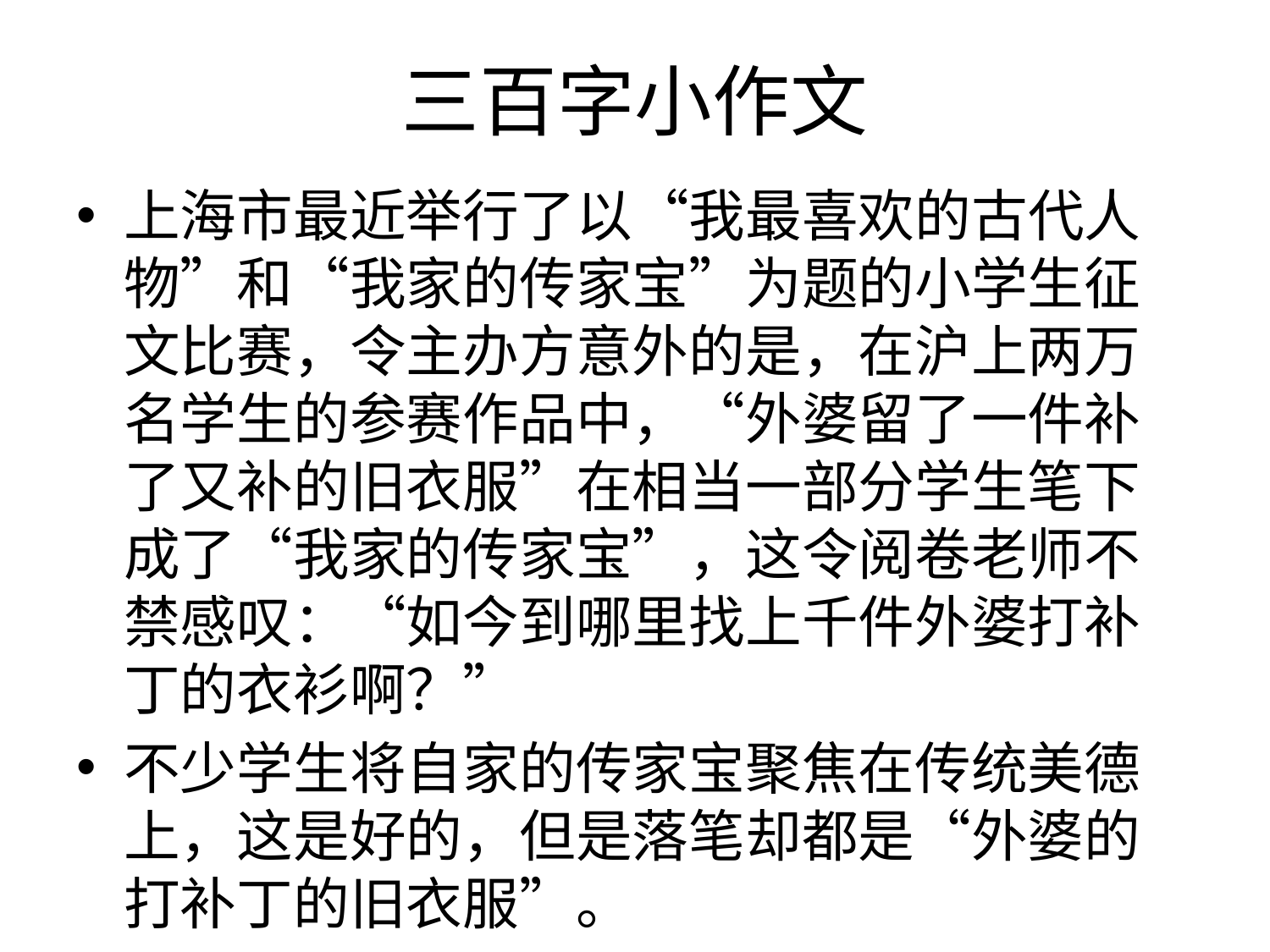

# 三百字小作文
上海市最近举行了以“我最喜欢的古代人物”和“我家的传家宝”为题的小学生征文比赛，令主办方意外的是，在沪上两万名学生的参赛作品中，“外婆留了一件补了又补的旧衣服”在相当一部分学生笔下成了“我家的传家宝”，这令阅卷老师不禁感叹：“如今到哪里找上千件外婆打补丁的衣衫啊？”
不少学生将自家的传家宝聚焦在传统美德上，这是好的，但是落笔却都是“外婆的打补丁的旧衣服”。